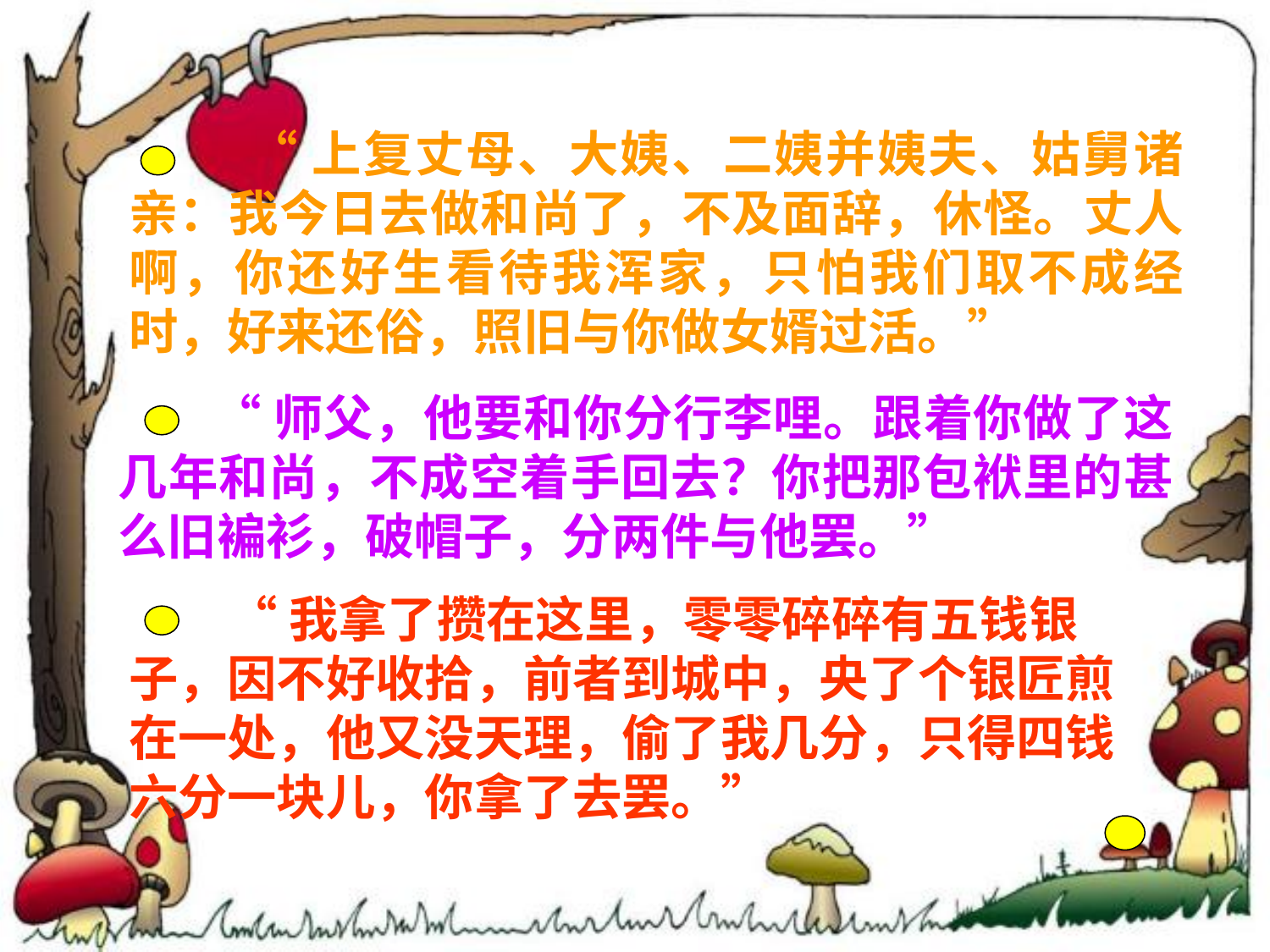

“上复丈母、大姨、二姨并姨夫、姑舅诸亲：我今日去做和尚了，不及面辞，休怪。丈人啊，你还好生看待我浑家，只怕我们取不成经时，好来还俗，照旧与你做女婿过活。”

        “师父，他要和你分行李哩。跟着你做了这几年和尚，不成空着手回去？你把那包袱里的甚么旧褊衫，破帽子，分两件与他罢。”

         “我拿了攒在这里，零零碎碎有五钱银子，因不好收拾，前者到城中，央了个银匠煎在一处，他又没天理，偷了我几分，只得四钱六分一块儿，你拿了去罢。”